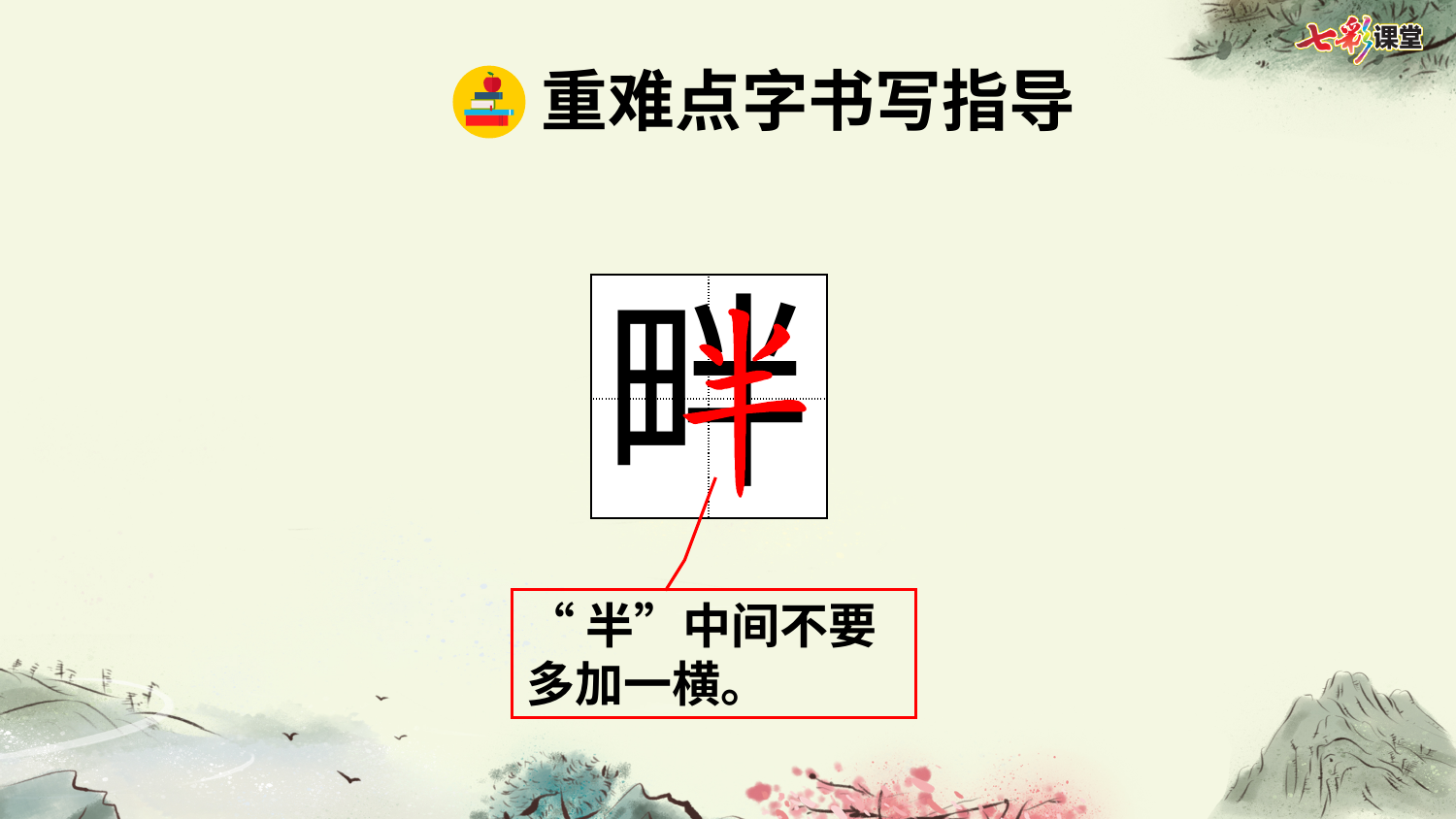

重难点字书写指导

畔
|  |  |
| --- | --- |
|  |  |

“半”中间不要多加一横。